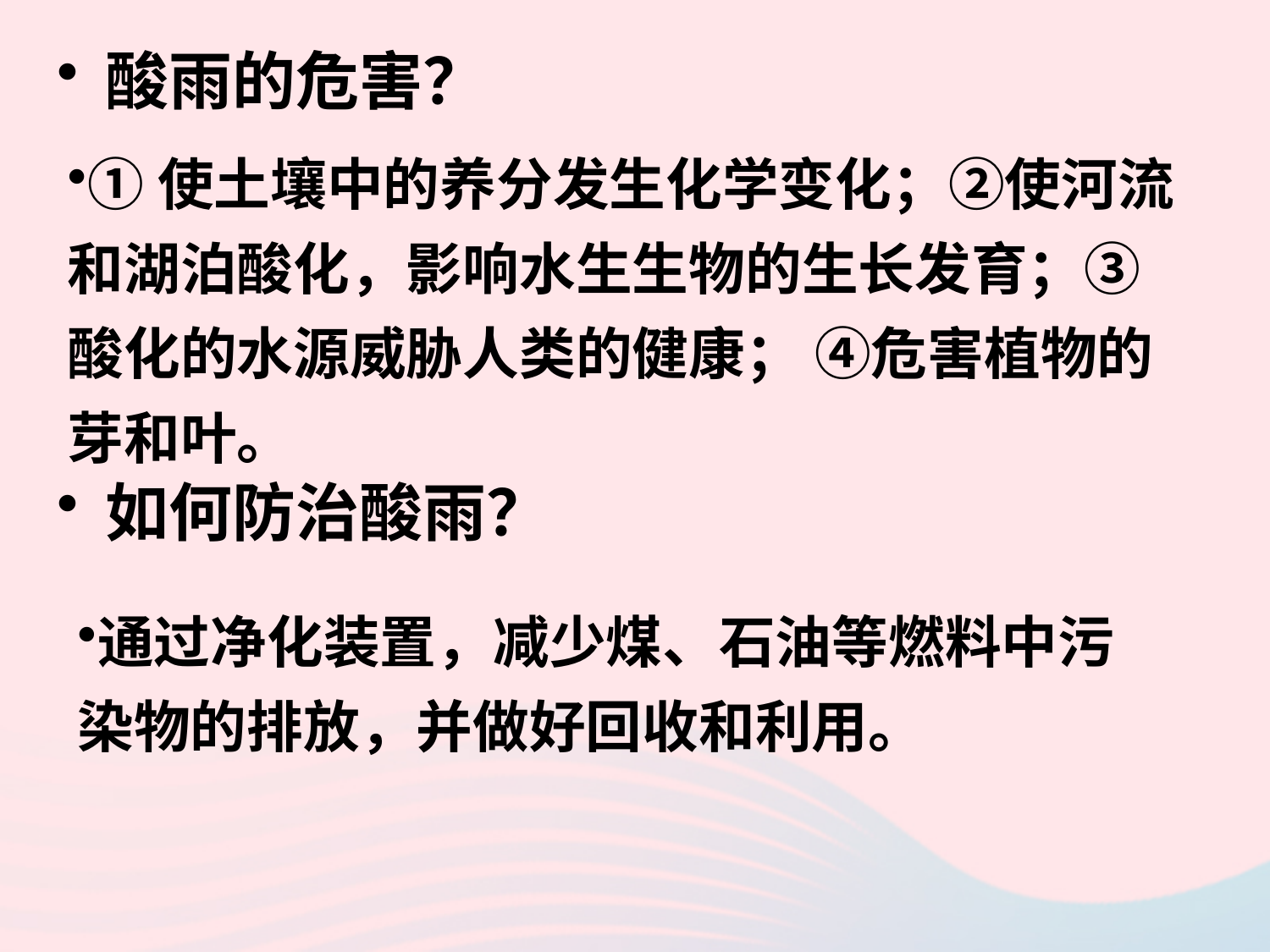

酸雨的危害？

如何防治酸雨？
①使土壤中的养分发生化学变化；②使河流和湖泊酸化，影响水生生物的生长发育；③酸化的水源威胁人类的健康； ④危害植物的芽和叶。

通过净化装置，减少煤、石油等燃料中污染物的排放，并做好回收和利用。